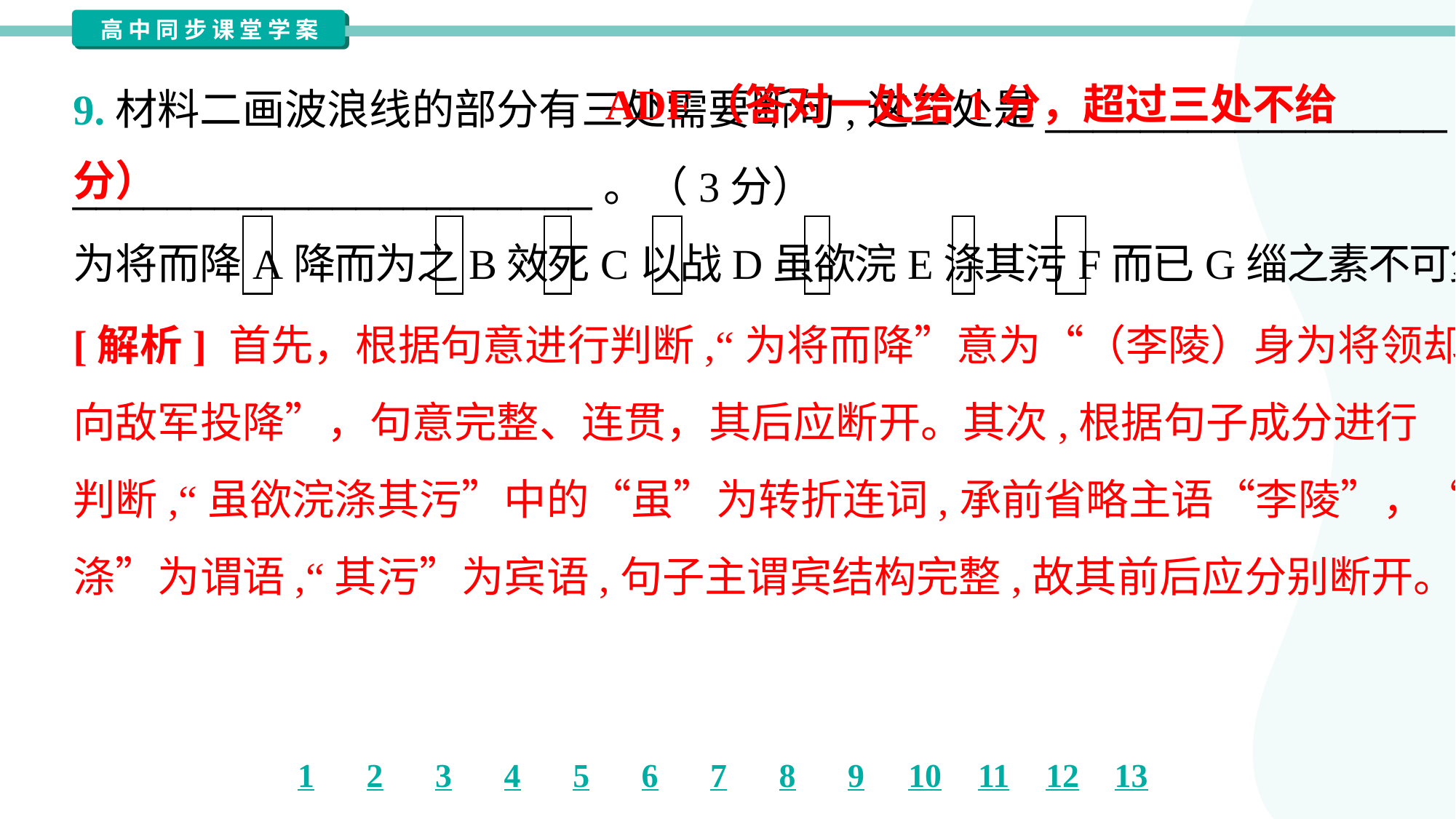

ADF（答对一处给1分，超过三处不给分）
9.材料二画波浪线的部分有三处需要断句,这三处是_________________
______________________。（3分）
为将而降A降而为之B效死C以战D虽欲浣E涤其污F而已G缁之素不可复白。

[解析] 首先，根据句意进行判断,“为将而降”意为“（李陵）身为将领却
向敌军投降”，句意完整、连贯，其后应断开。其次,根据句子成分进行
判断,“虽欲浣涤其污”中的“虽”为转折连词,承前省略主语“李陵”，“欲浣
涤”为谓语,“其污”为宾语,句子主谓宾结构完整,故其前后应分别断开。